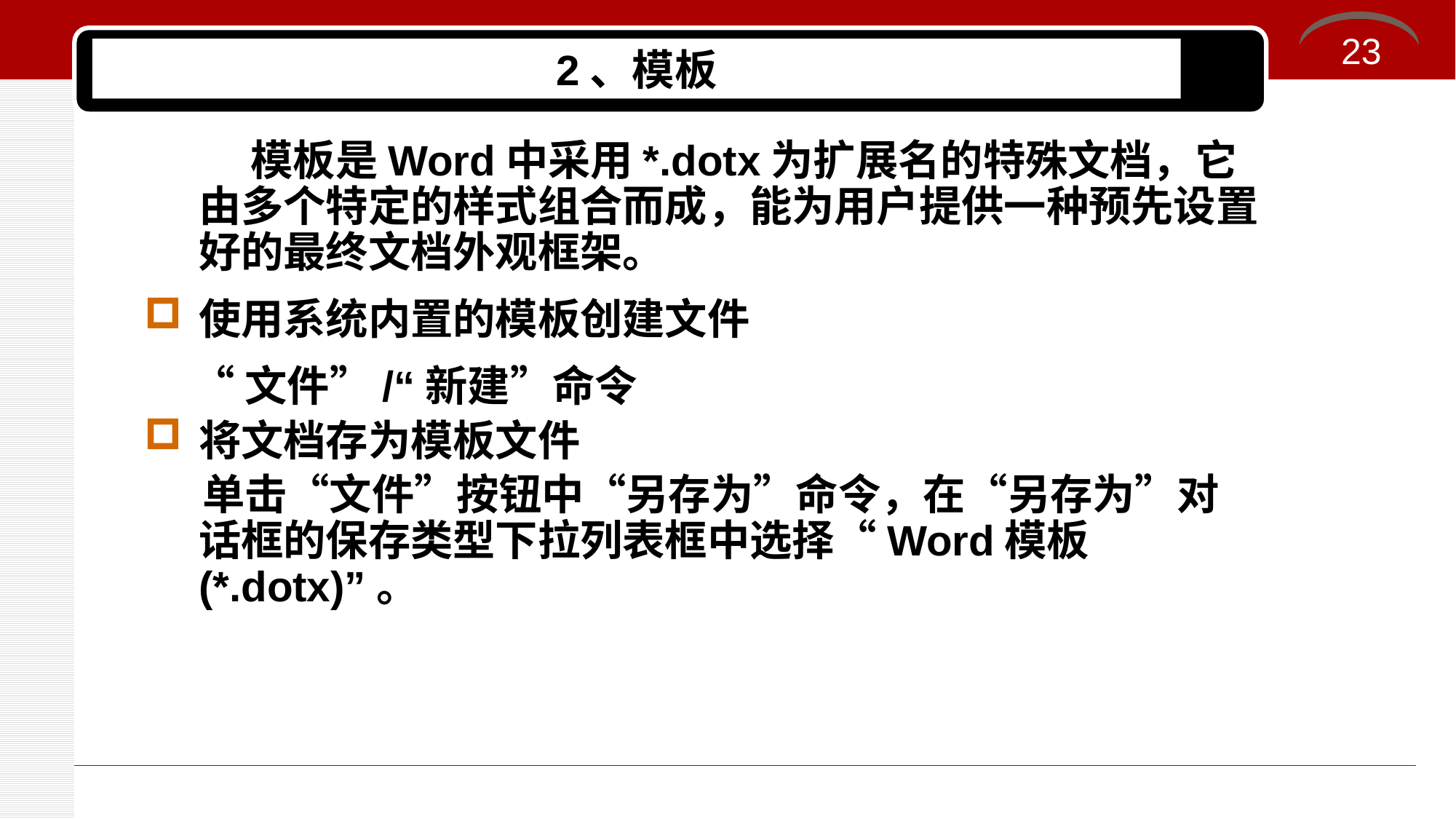

23
# 2、模板
          模板是Word中采用*.dotx为扩展名的特殊文档，它由多个特定的样式组合而成，能为用户提供一种预先设置好的最终文档外观框架。
使用系统内置的模板创建文件
     “文件”/“新建”命令
将文档存为模板文件
     单击“文件”按钮中“另存为”命令，在“另存为”对话框的保存类型下拉列表框中选择“Word模板(*.dotx)”。